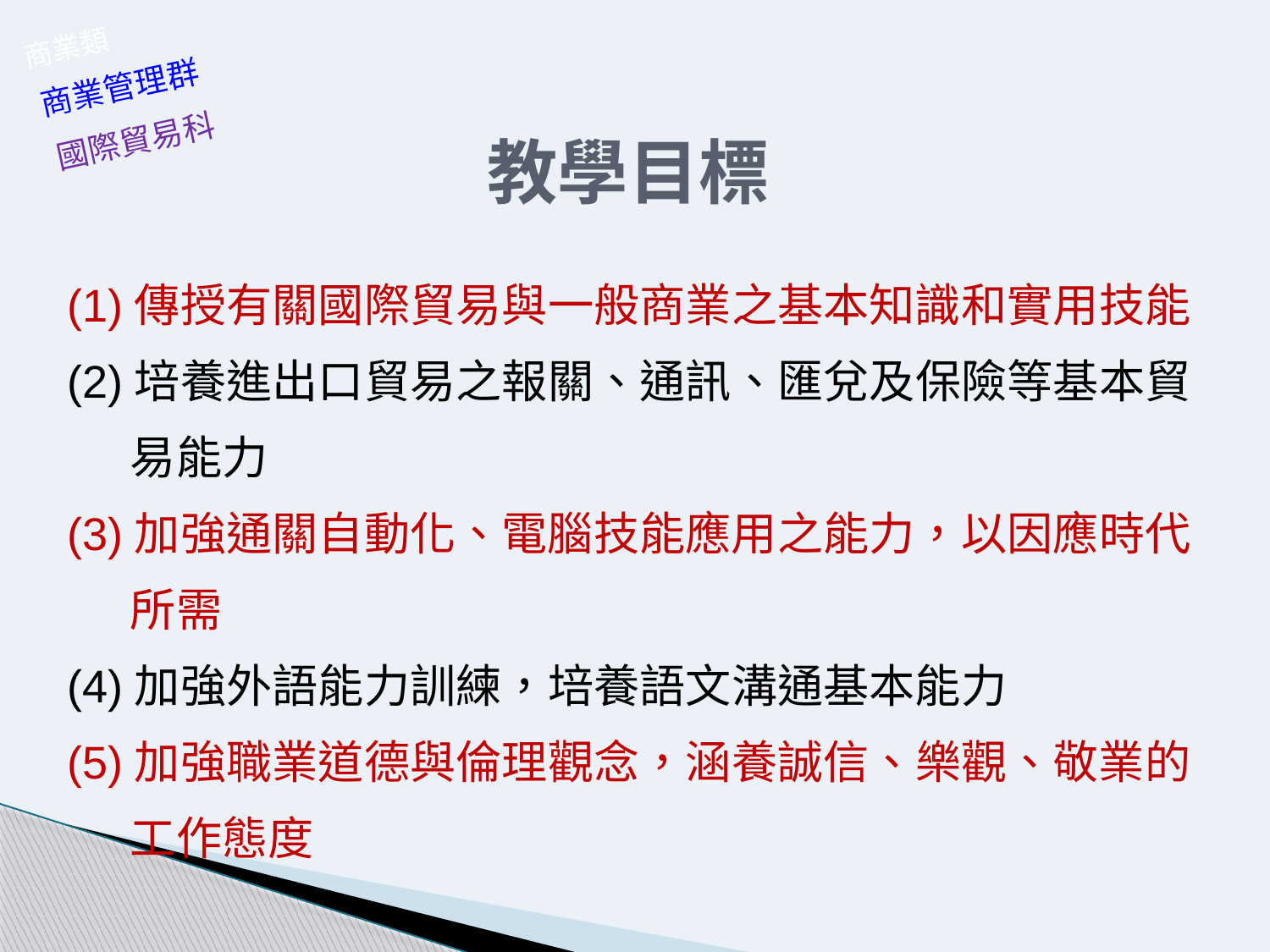

教學目標
商業類

商業管理群
國際貿易科
(1)傳授有關國際貿易與一般商業之基本知識和實用技能
(2)培養進出口貿易之報關、通訊、匯兌及保險等基本貿
     易能力
(3)加強通關自動化、電腦技能應用之能力，以因應時代
     所需
(4)加強外語能力訓練，培養語文溝通基本能力
(5)加強職業道德與倫理觀念，涵養誠信、樂觀、敬業的
     工作態度